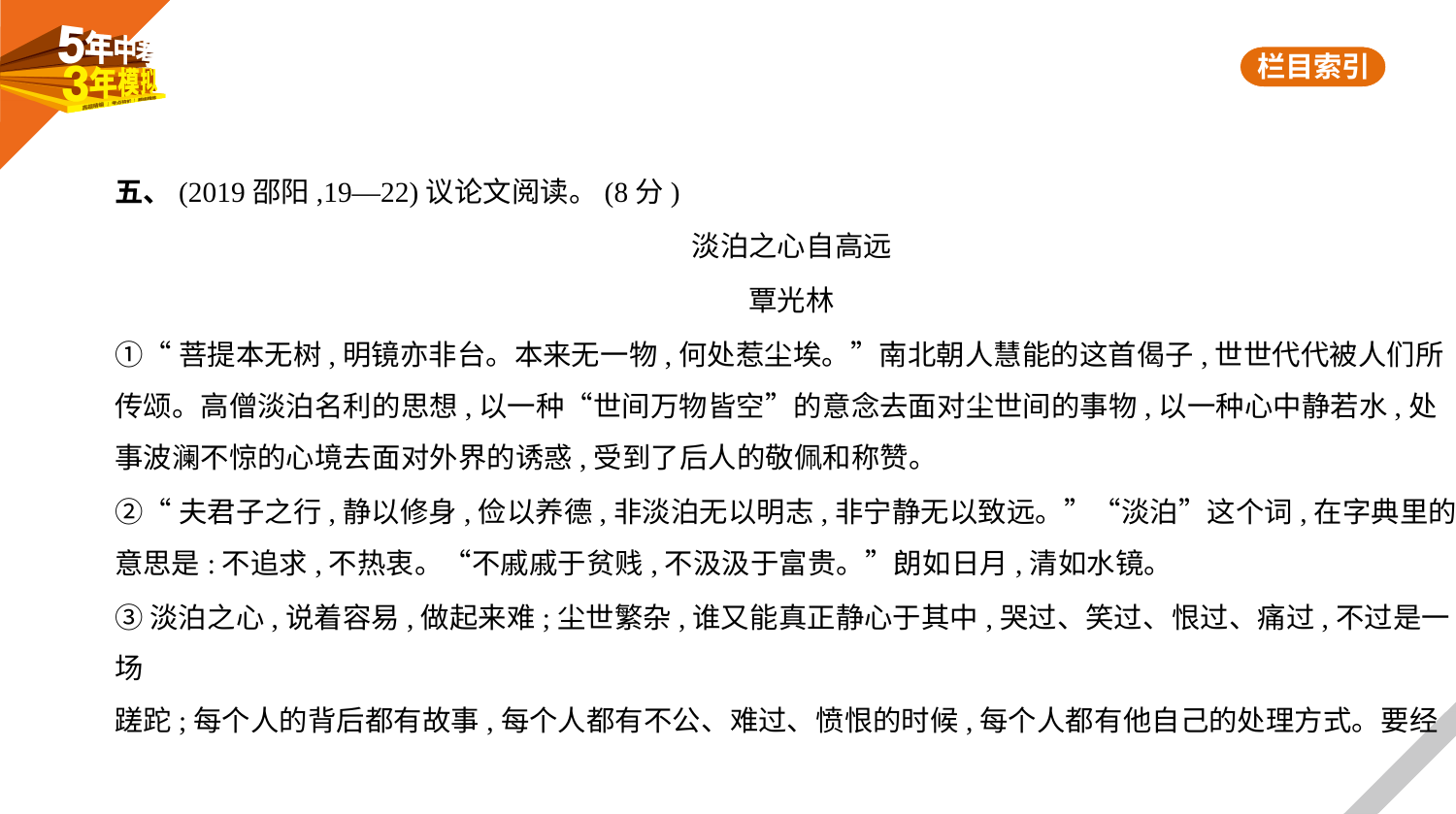

五、(2019邵阳,19—22)议论文阅读。(8分)
淡泊之心自高远
覃光林
①“菩提本无树,明镜亦非台。本来无一物,何处惹尘埃。”南北朝人慧能的这首偈子,世世代代被人们所
传颂。高僧淡泊名利的思想,以一种“世间万物皆空”的意念去面对尘世间的事物,以一种心中静若水,处
事波澜不惊的心境去面对外界的诱惑,受到了后人的敬佩和称赞。
②“夫君子之行,静以修身,俭以养德,非淡泊无以明志,非宁静无以致远。”“淡泊”这个词,在字典里的
意思是:不追求,不热衷。“不戚戚于贫贱,不汲汲于富贵。”朗如日月,清如水镜。
③淡泊之心,说着容易,做起来难;尘世繁杂,谁又能真正静心于其中,哭过、笑过、恨过、痛过,不过是一场
蹉跎;每个人的背后都有故事,每个人都有不公、难过、愤恨的时候,每个人都有他自己的处理方式。要经